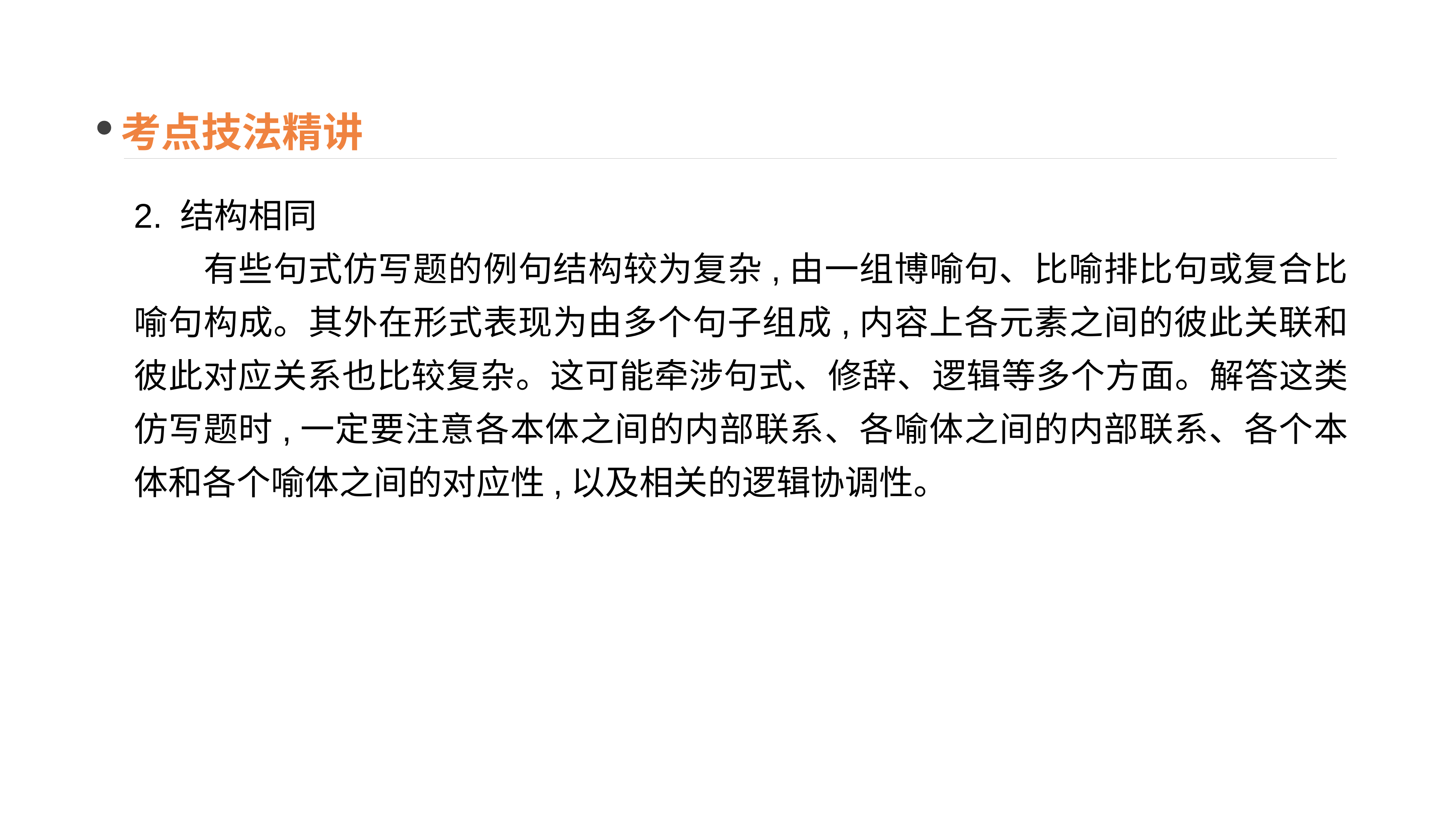

考点技法精讲

2. 结构相同
　　有些句式仿写题的例句结构较为复杂,由一组博喻句、比喻排比句或复合比喻句构成。其外在形式表现为由多个句子组成,内容上各元素之间的彼此关联和彼此对应关系也比较复杂。这可能牵涉句式、修辞、逻辑等多个方面。解答这类仿写题时,一定要注意各本体之间的内部联系、各喻体之间的内部联系、各个本体和各个喻体之间的对应性,以及相关的逻辑协调性。